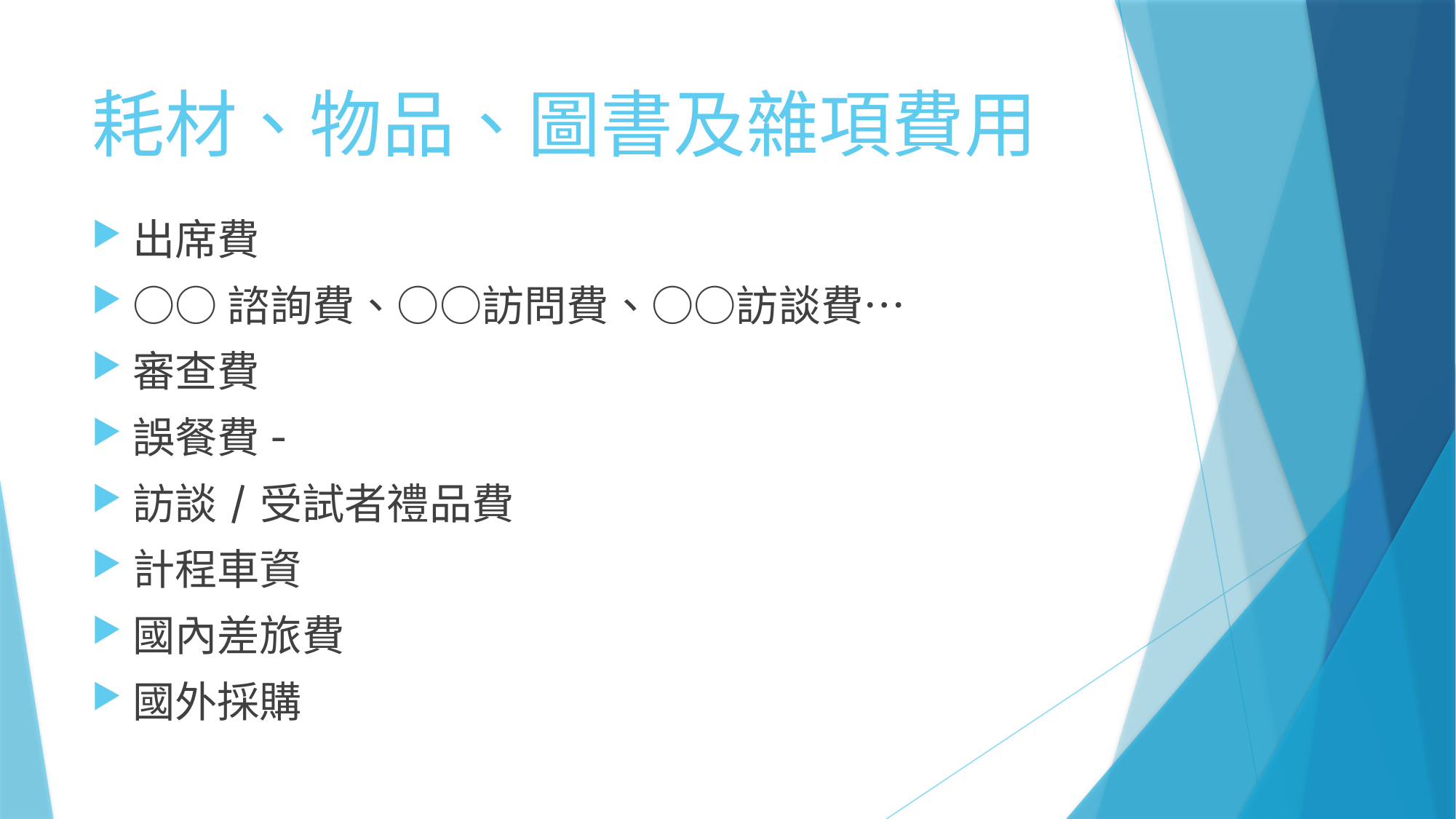

# 耗材、物品、圖書及雜項費用
出席費
○○諮詢費、○○訪問費、○○訪談費…
審查費
誤餐費-
訪談/受試者禮品費
計程車資
國內差旅費
國外採購